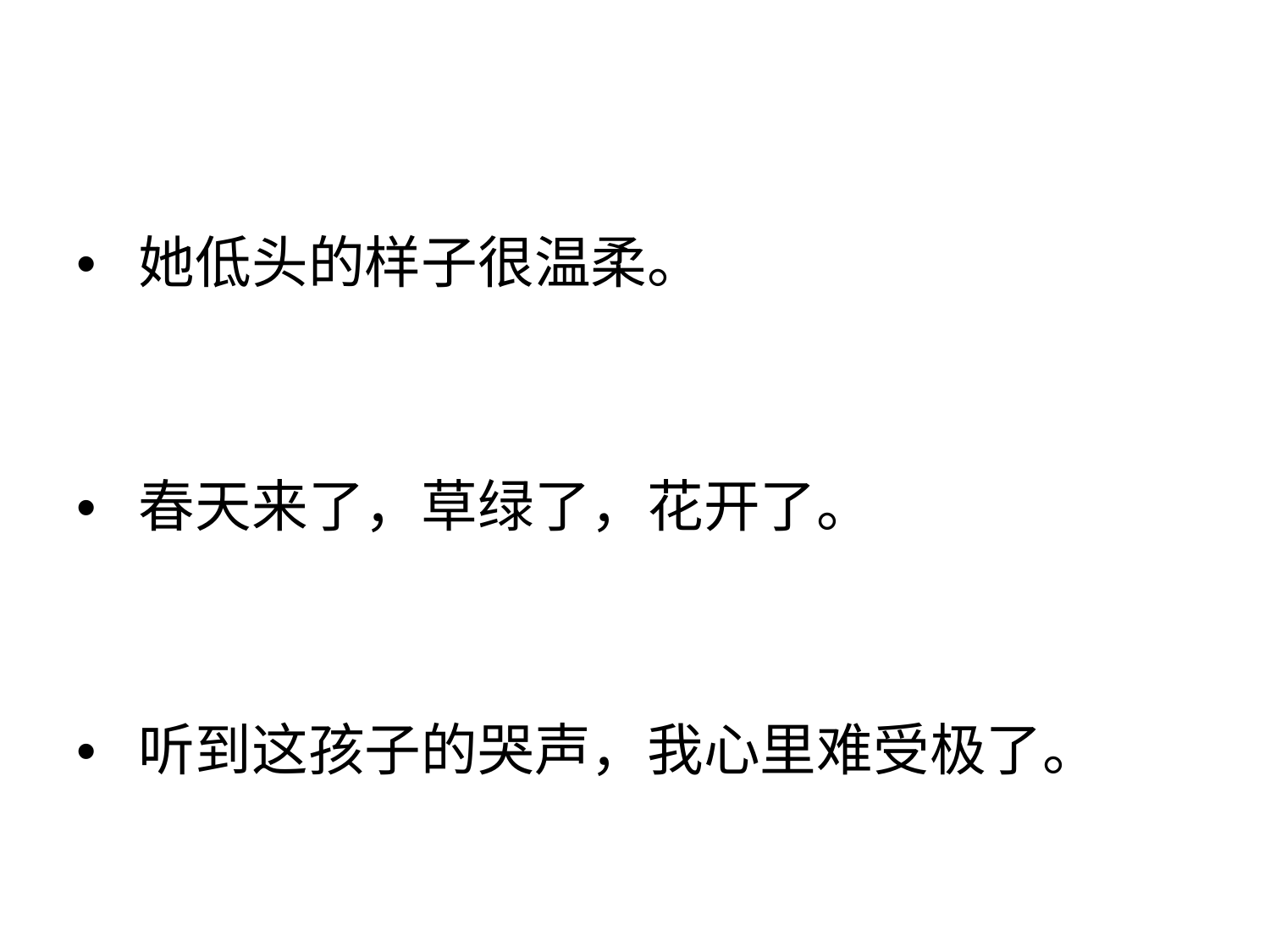

• 她低头的样子很温柔。
• 春天来了，草绿了，花开了。
• 听到这孩子的哭声，我心里难受极了。